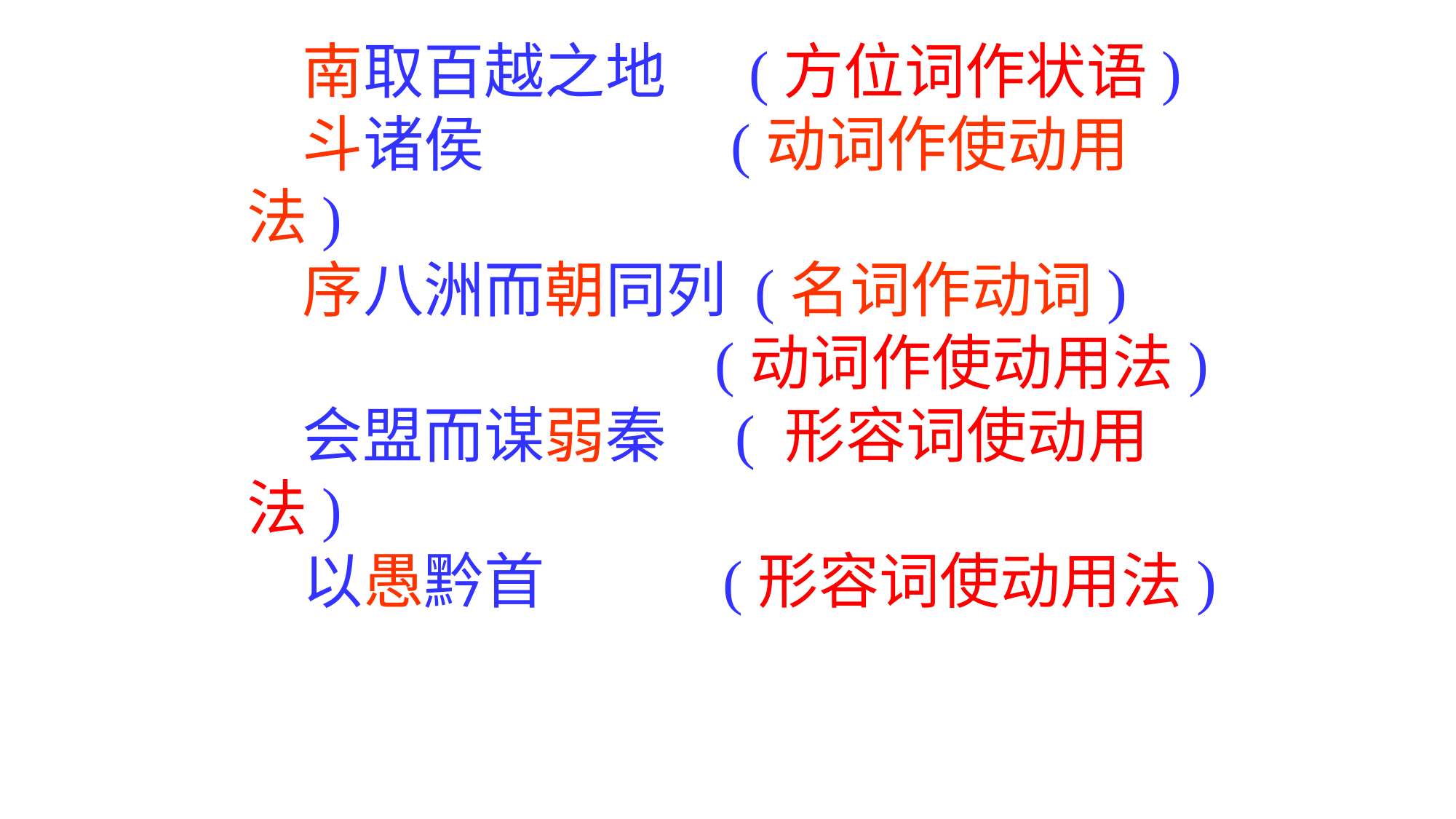

南取百越之地     (方位词作状语)
   斗诸侯                 (动词作使动用法)
   序八洲而朝同列 (名词作动词)
                               (动词作使动用法)
   会盟而谋弱秦    ( 形容词使动用法)
   以愚黔首            (形容词使动用法)